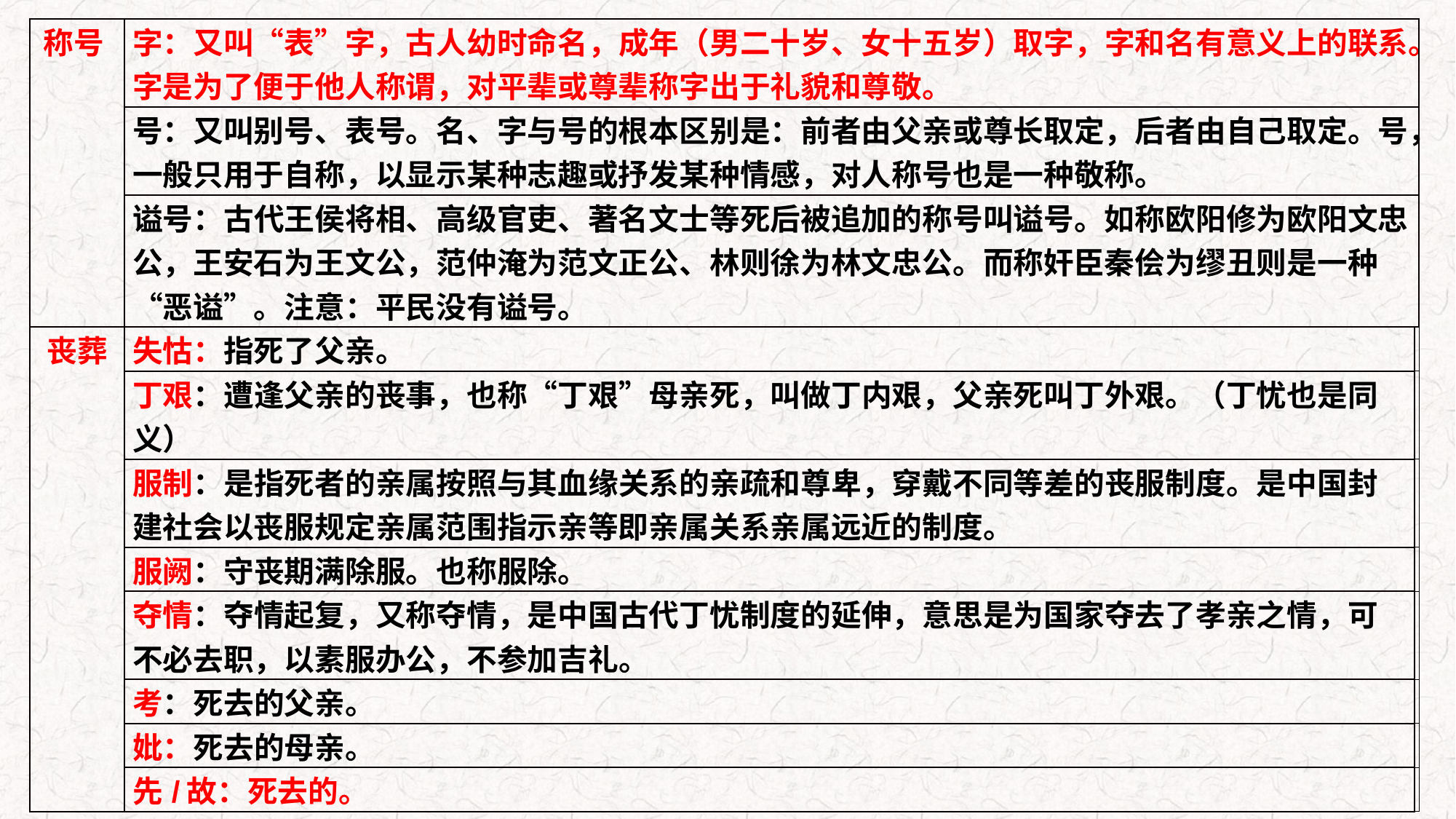

| 称号 | 字：又叫“表”字，古人幼时命名，成年（男二十岁、女十五岁）取字，字和名有意义上的联系。字是为了便于他人称谓，对平辈或尊辈称字出于礼貌和尊敬。 |  |
| --- | --- | --- |
|  | 号：又叫别号、表号。名、字与号的根本区别是：前者由父亲或尊长取定，后者由自己取定。号，一般只用于自称，以显示某种志趣或抒发某种情感，对人称号也是一种敬称。 |  |
|  | 谥号：古代王侯将相、高级官吏、著名文士等死后被追加的称号叫谥号。如称欧阳修为欧阳文忠公，王安石为王文公，范仲淹为范文正公、林则徐为林文忠公。而称奸臣秦侩为缪丑则是一种“恶谥”。注意：平民没有谥号。 |  |
| 丧葬 | 失怙：指死了父亲。 |  |
|  | 丁艰：遭逢父亲的丧事，也称“丁艰”母亲死，叫做丁内艰，父亲死叫丁外艰。（丁忧也是同义） |  |
|  | 服制：是指死者的亲属按照与其血缘关系的亲疏和尊卑，穿戴不同等差的丧服制度。是中国封建社会以丧服规定亲属范围指示亲等即亲属关系亲属远近的制度。 |  |
|  | 服阙：守丧期满除服。也称服除。 |  |
|  | 夺情：夺情起复，又称夺情，是中国古代丁忧制度的延伸，意思是为国家夺去了孝亲之情，可不必去职，以素服办公，不参加吉礼。 |  |
|  | 考：死去的父亲。 |  |
|  | 妣：死去的母亲。 |  |
|  | 先/故：死去的。 |  |